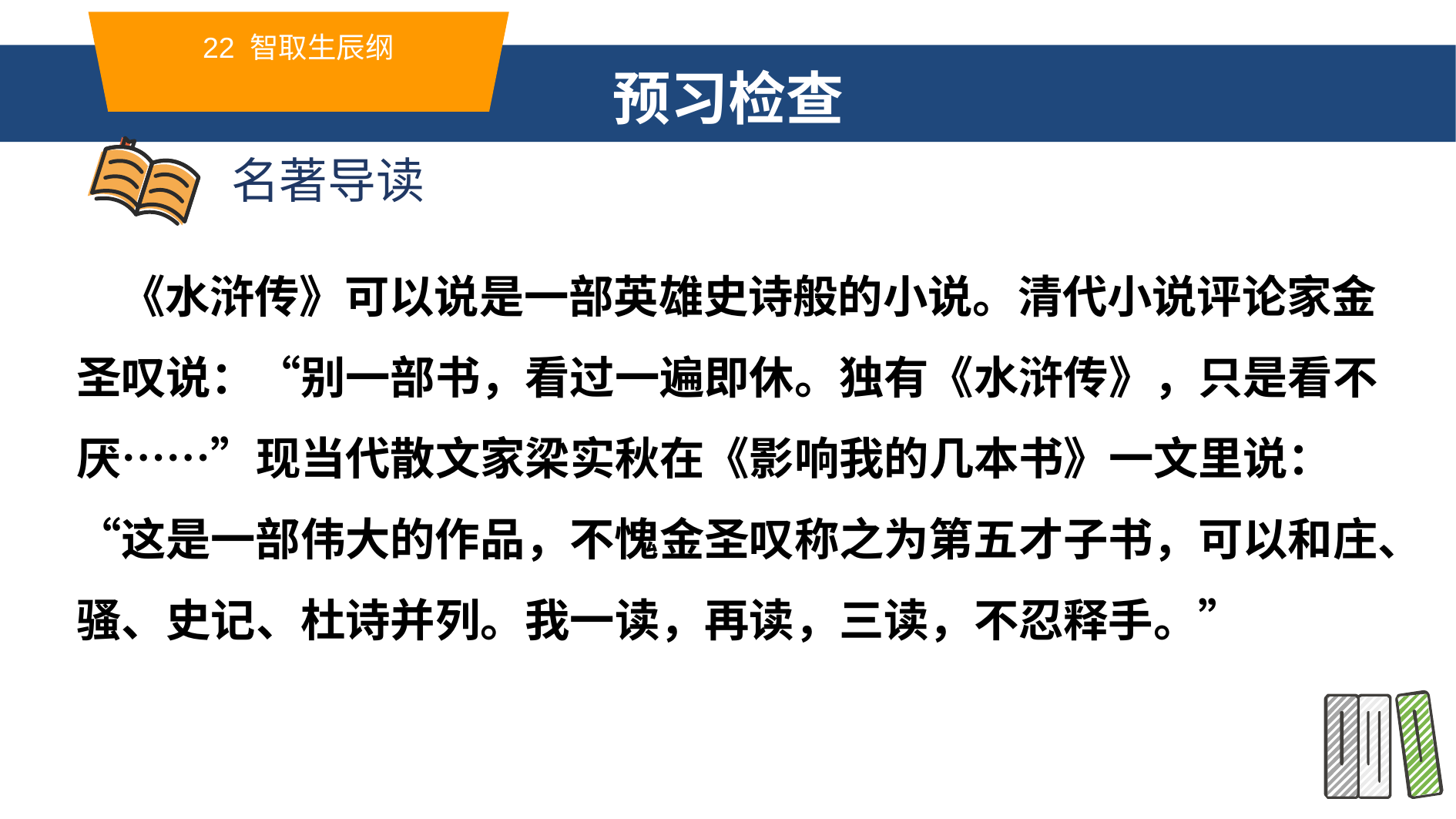

22 智取生辰纲

预习检查

名著导读
    《水浒传》可以说是一部英雄史诗般的小说。清代小说评论家金圣叹说：“别一部书，看过一遍即休。独有《水浒传》，只是看不厌……”现当代散文家梁实秋在《影响我的几本书》一文里说：“这是一部伟大的作品，不愧金圣叹称之为第五才子书，可以和庄、骚、史记、杜诗并列。我一读，再读，三读，不忍释手。”